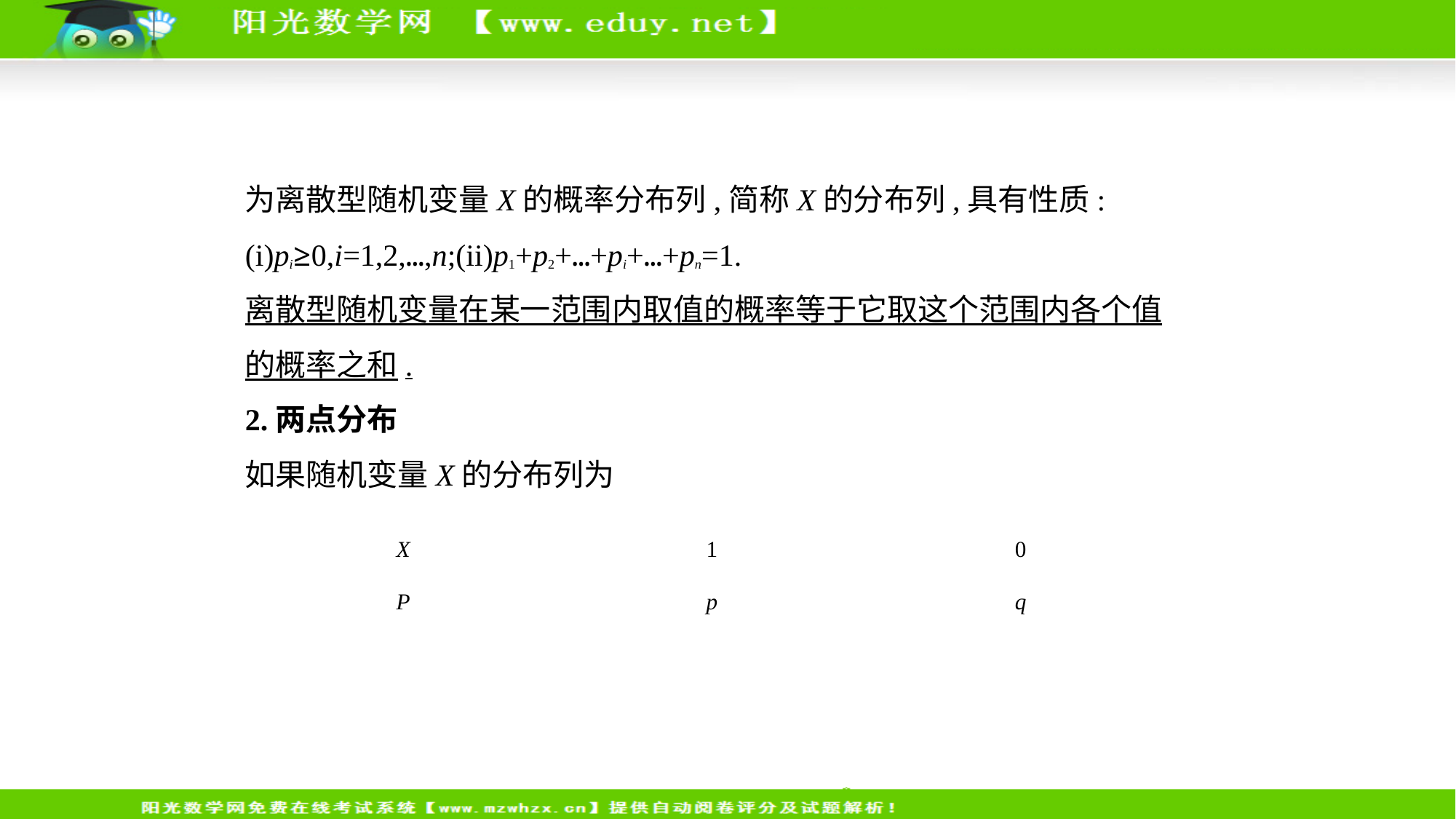

为离散型随机变量X的概率分布列,简称X的分布列,具有性质:
(i)pi≥0,i=1,2,…,n;(ii)p1+p2+…+pi+…+pn=1.
离散型随机变量在某一范围内取值的概率等于它取这个范围内各个值
的概率之和.
2.两点分布
如果随机变量X的分布列为
| X | 1 | 0 |
| --- | --- | --- |
| P | p | q |